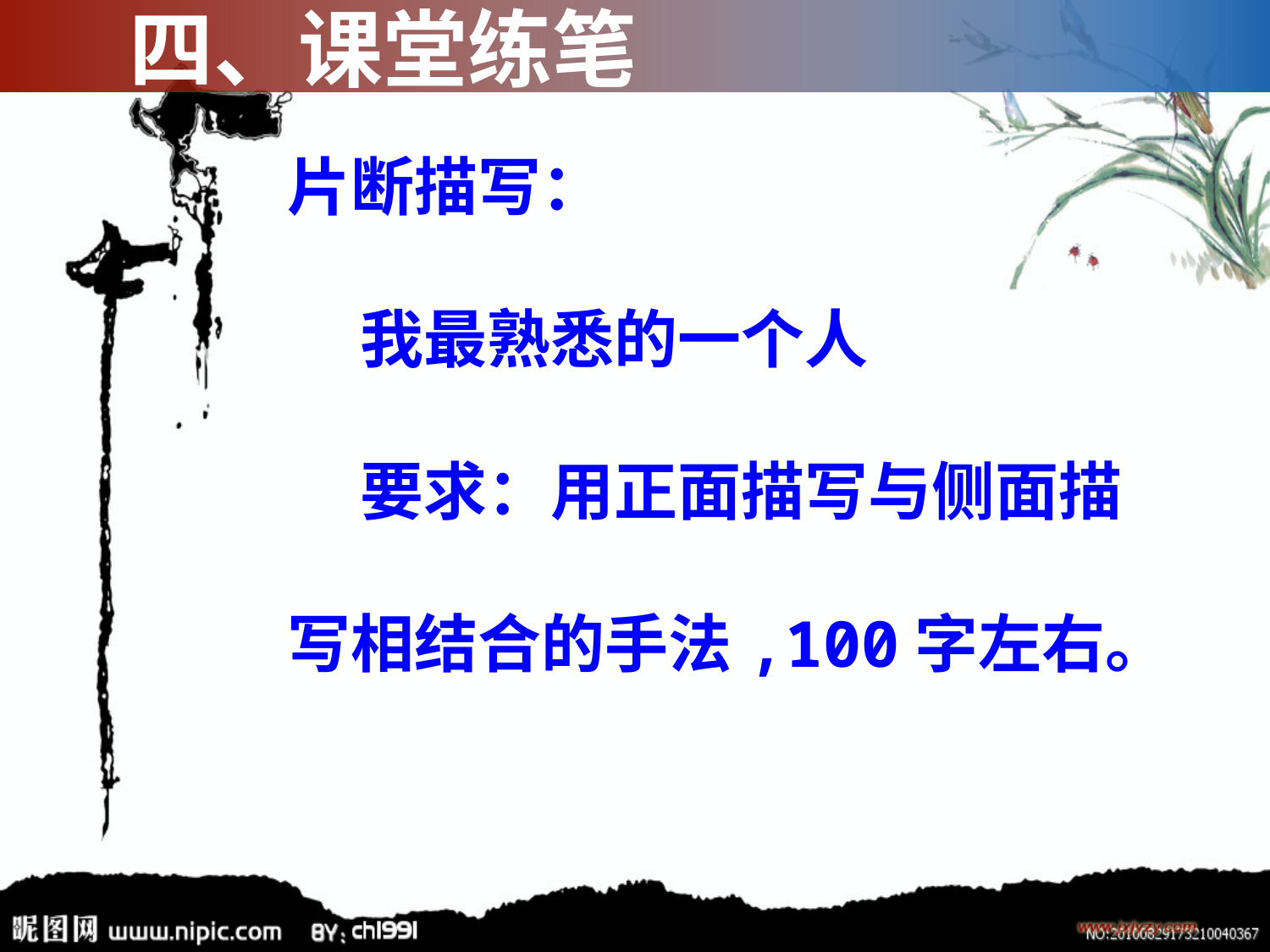

# 四、课堂练笔
片断描写：

    我最熟悉的一个人

    要求：用正面描写与侧面描

写相结合的手法,100字左右。